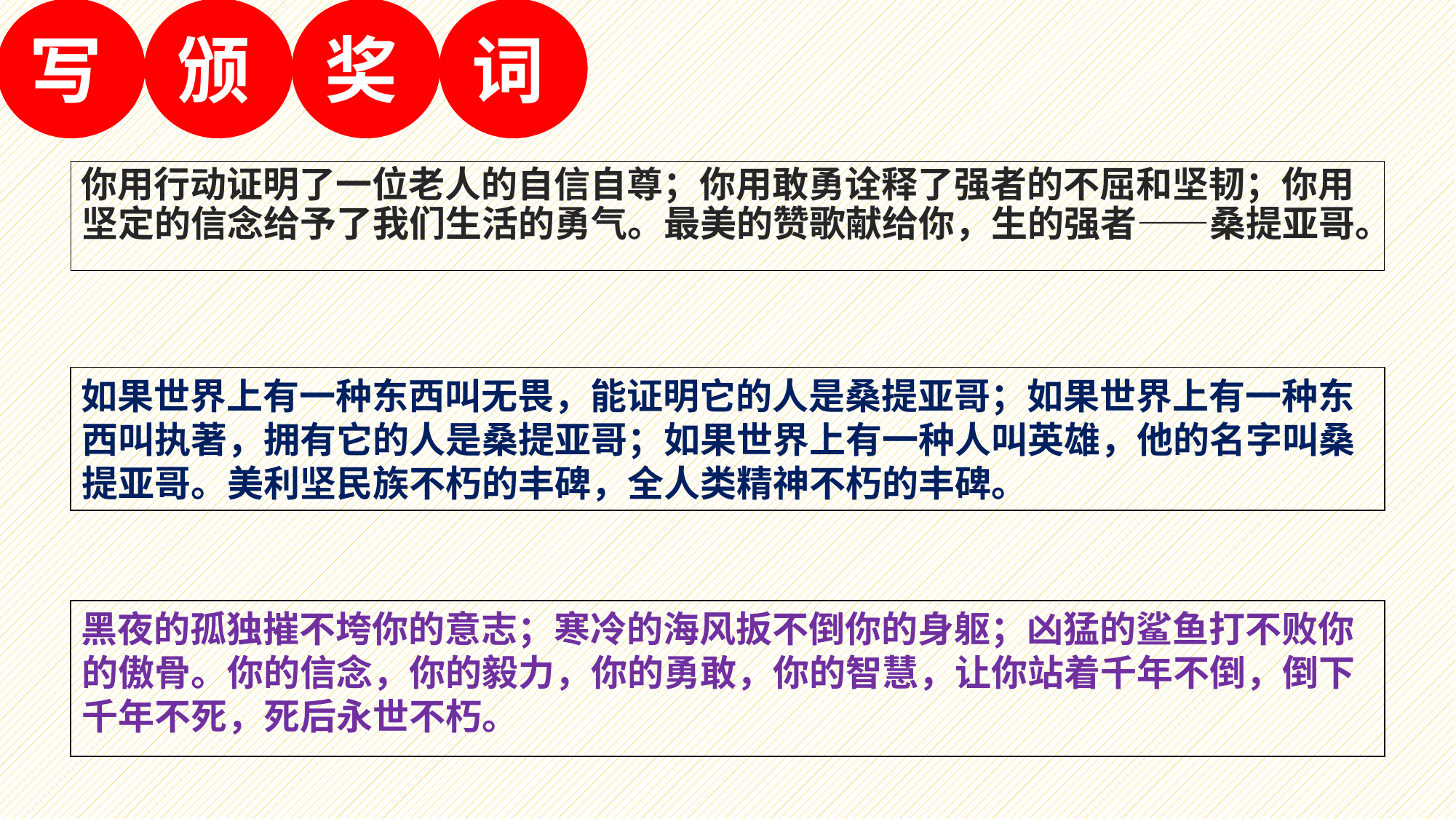

写
颁
奖
词
你用行动证明了一位老人的自信自尊；你用敢勇诠释了强者的不屈和坚韧；你用坚定的信念给予了我们生活的勇气。最美的赞歌献给你，生的强者——桑提亚哥。
如果世界上有一种东西叫无畏，能证明它的人是桑提亚哥；如果世界上有一种东西叫执著，拥有它的人是桑提亚哥；如果世界上有一种人叫英雄，他的名字叫桑提亚哥。美利坚民族不朽的丰碑，全人类精神不朽的丰碑。
黑夜的孤独摧不垮你的意志；寒冷的海风扳不倒你的身躯；凶猛的鲨鱼打不败你的傲骨。你的信念，你的毅力，你的勇敢，你的智慧，让你站着千年不倒，倒下千年不死，死后永世不朽。